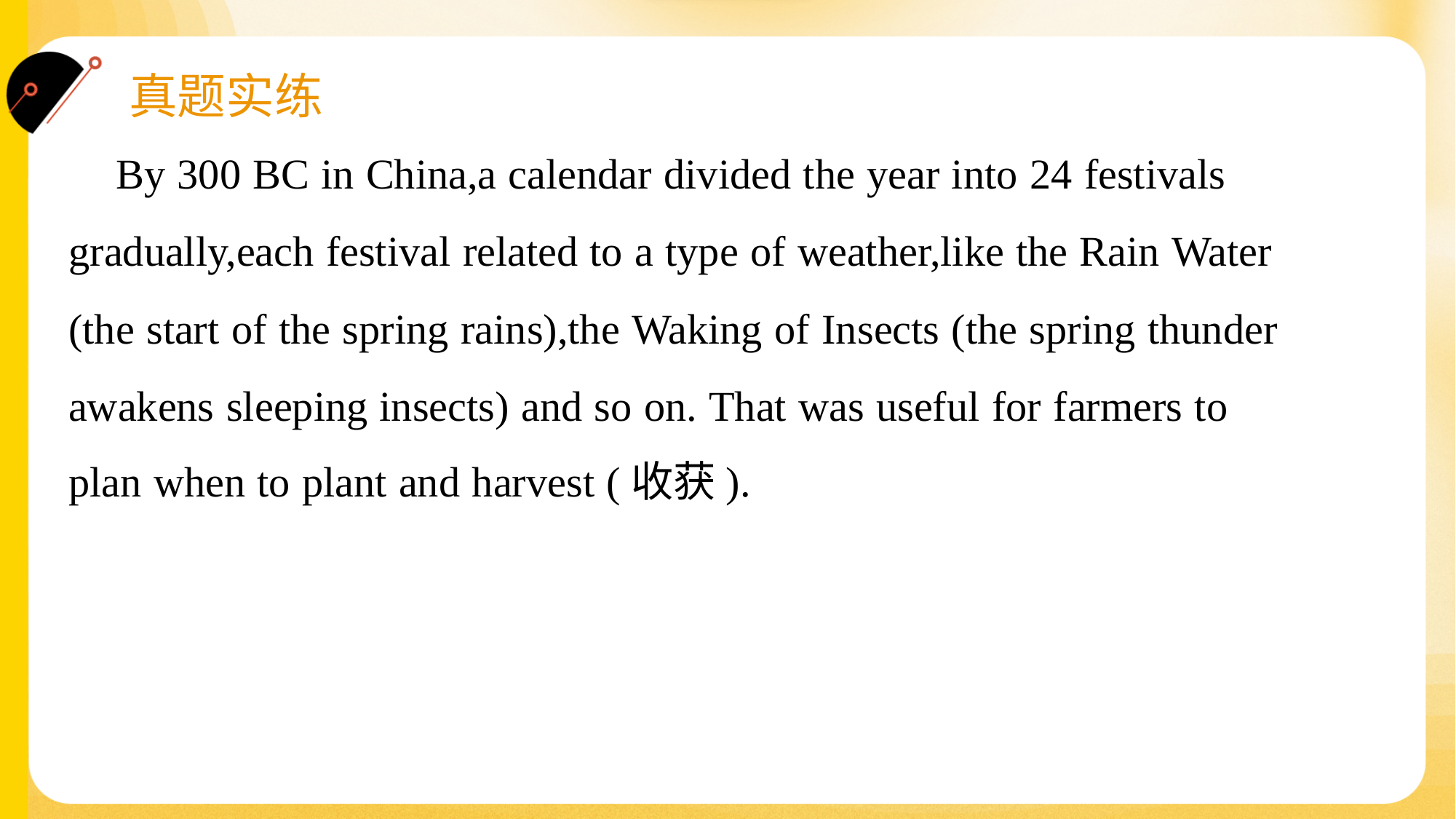

By 300 BC in China,a calendar divided the year into 24 festivals
gradually,each festival related to a type of weather,like the Rain Water
(the start of the spring rains),the Waking of Insects (the spring thunder
awakens sleeping insects) and so on. That was useful for farmers to
plan when to plant and harvest (收获).#2.2